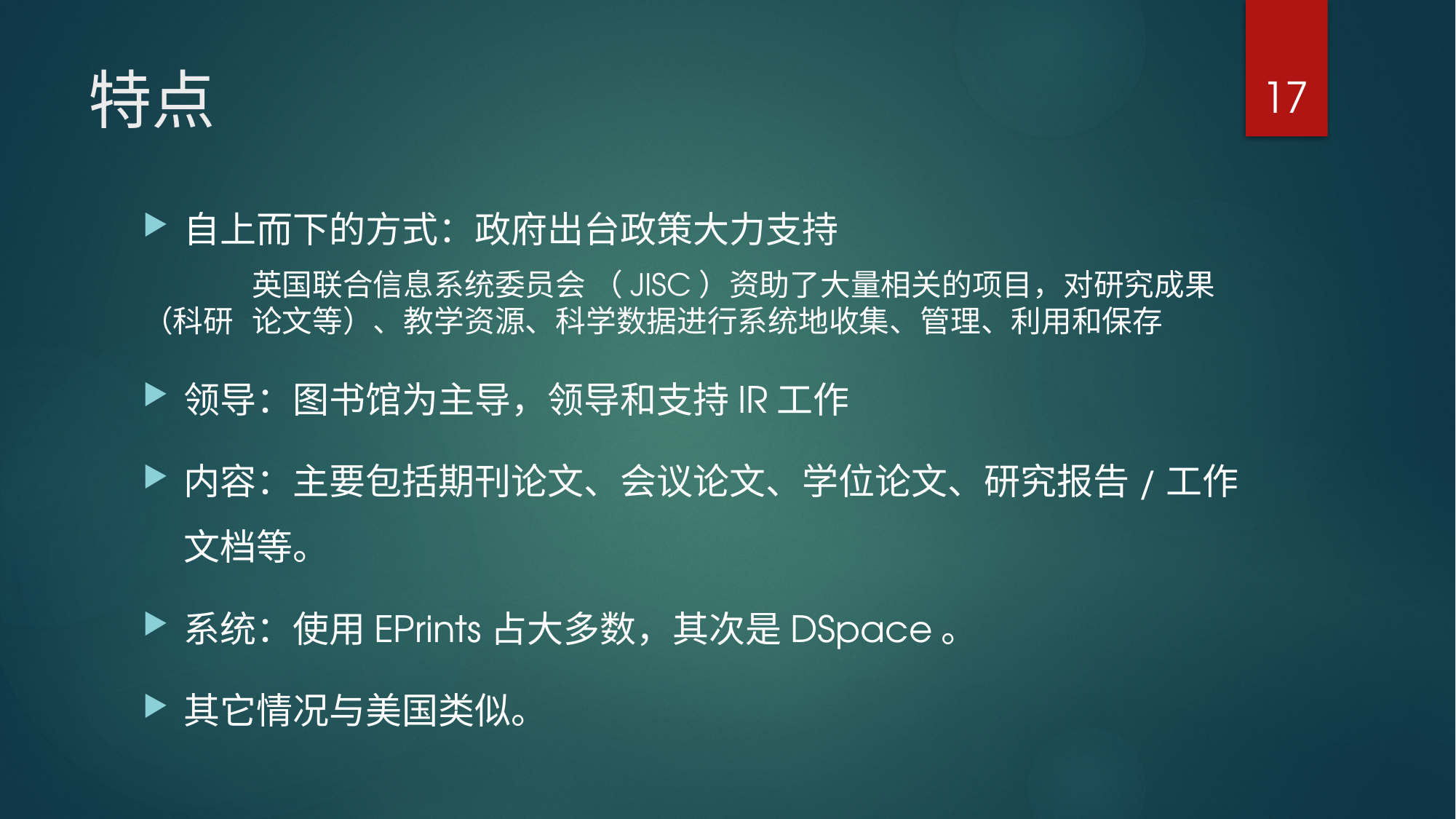

17
# 特点
自上而下的方式：政府出台政策大力支持
	英国联合信息系统委员会 （JISC）资助了大量相关的项目，对研究成果（科研	论文等）、教学资源、科学数据进行系统地收集、管理、利用和保存
领导：图书馆为主导，领导和支持IR工作
内容：主要包括期刊论文、会议论文、学位论文、研究报告/工作文档等。
系统：使用EPrints占大多数，其次是DSpace。
其它情况与美国类似。